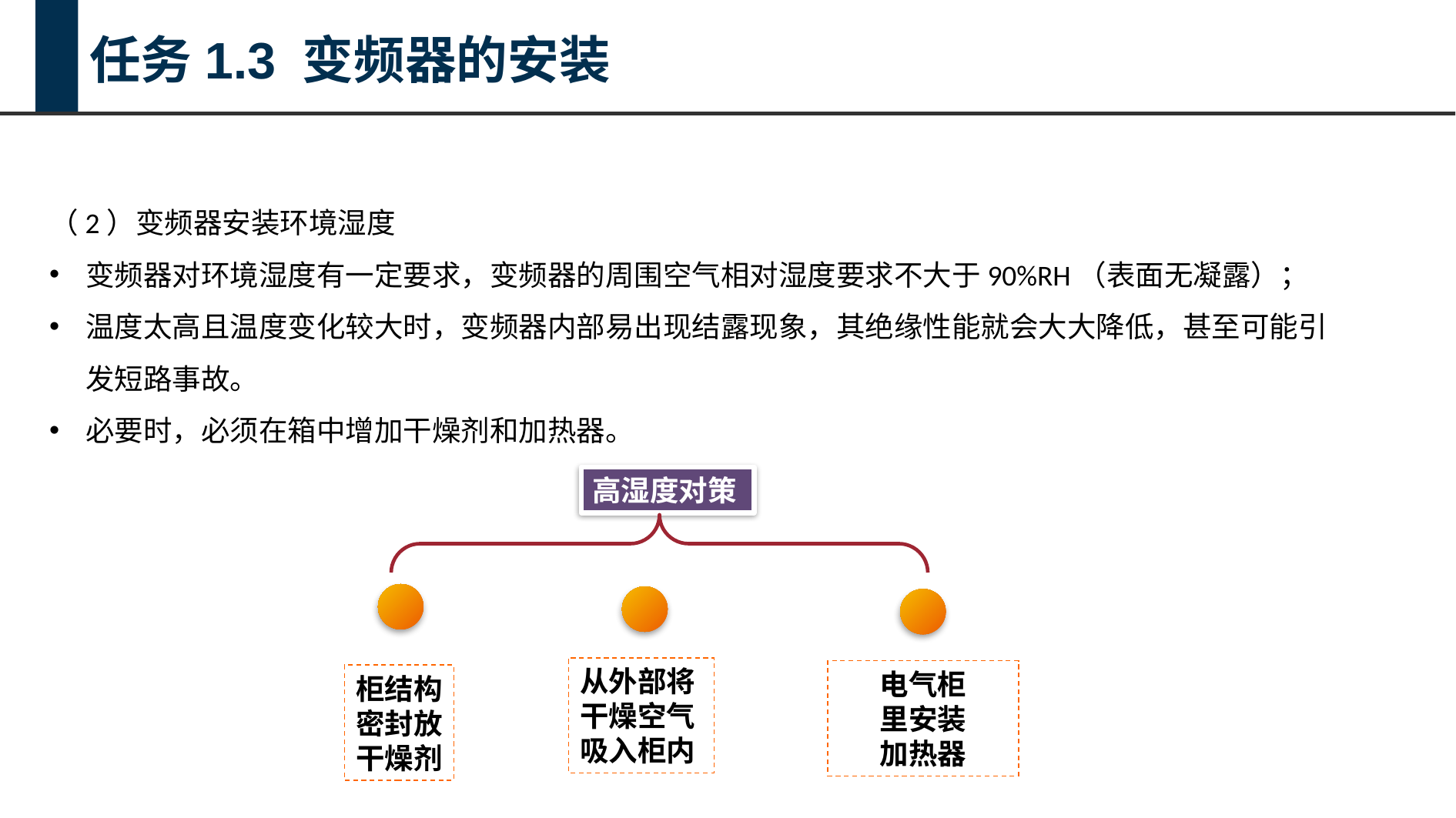

任务1.3 变频器的安装
（2）变频器安装环境湿度
变频器对环境湿度有一定要求，变频器的周围空气相对湿度要求不大于90%RH（表面无凝露）；
温度太高且温度变化较大时，变频器内部易出现结露现象，其绝缘性能就会大大降低，甚至可能引发短路事故。
必要时，必须在箱中增加干燥剂和加热器。

高湿度对策

柜结构
密封放
干燥剂

从外部将
干燥空气
吸入柜内

电气柜
里安装
加热器